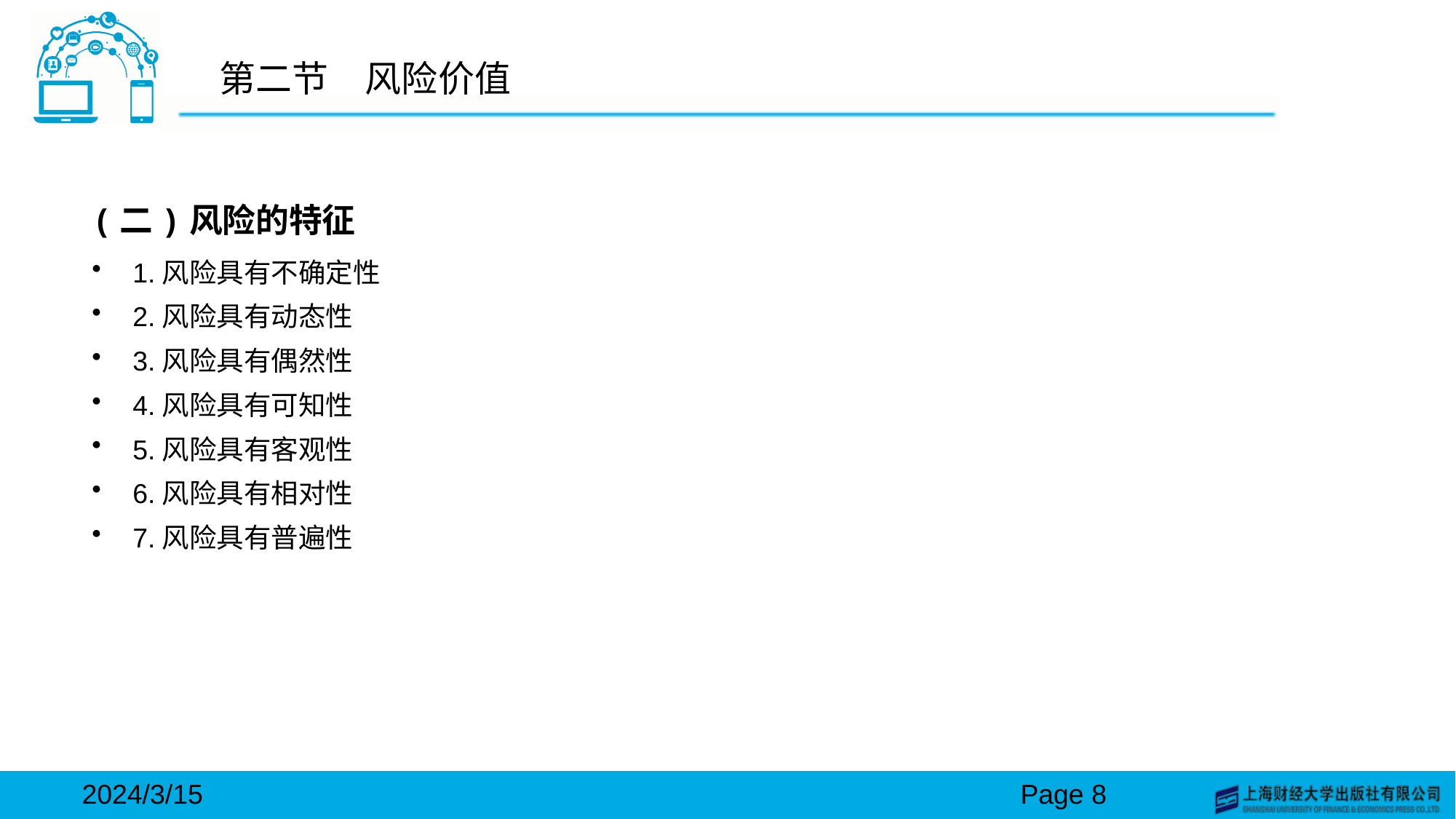

# 第二节　风险价值
(二)风险的特征
1.风险具有不确定性
2.风险具有动态性
3.风险具有偶然性
4.风险具有可知性
5.风险具有客观性
6.风险具有相对性
7.风险具有普遍性

2024/3/15
Page 8